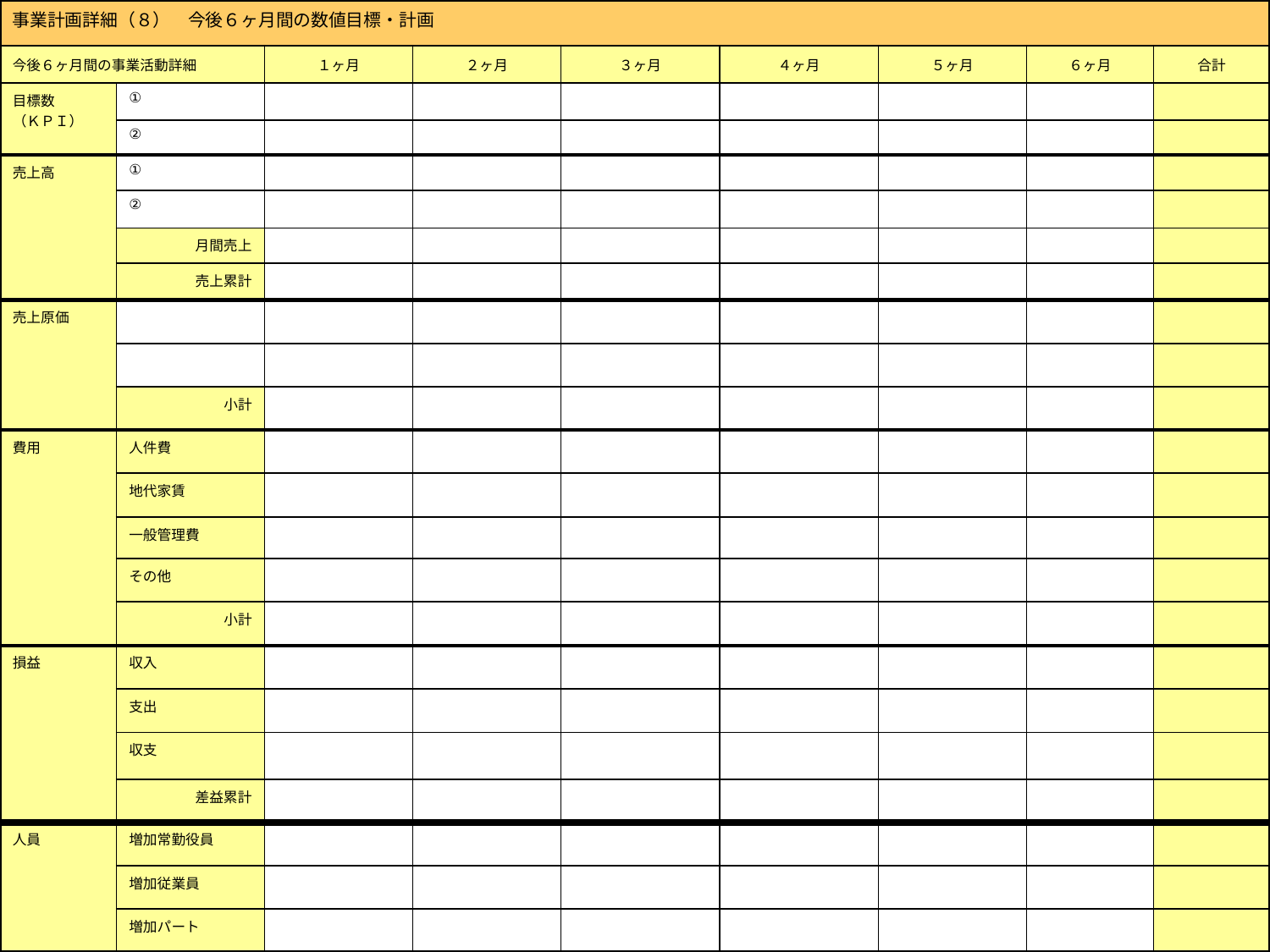

| 事業計画詳細（８）　今後６ヶ月間の数値目標・計画 |  |  |  |  |  |  |  |  |
| --- | --- | --- | --- | --- | --- | --- | --- | --- |
| 今後６ヶ月間の事業活動詳細 |  | １ヶ月 | ２ヶ月 | ３ヶ月 | ４ヶ月 | ５ヶ月 | ６ヶ月 | 合計 |
| 目標数 （ＫＰＩ） | ① |  |  |  |  |  |  |  |
|  | ② |  |  |  |  |  |  |  |
| 売上高 | ① |  |  |  |  |  |  |  |
|  | ② |  |  |  |  |  |  |  |
|  | 月間売上 |  |  |  |  |  |  |  |
|  | 売上累計 |  |  |  |  |  |  |  |
| 売上原価 |  |  |  |  |  |  |  |  |
|  |  |  |  |  |  |  |  |  |
|  | 小計 |  |  |  |  |  |  |  |
| 費用 | 人件費 |  |  |  |  |  |  |  |
|  | 地代家賃 |  |  |  |  |  |  |  |
|  | 一般管理費 |  |  |  |  |  |  |  |
|  | その他 |  |  |  |  |  |  |  |
|  | 小計 |  |  |  |  |  |  |  |
| 損益 | 収入 |  |  |  |  |  |  |  |
|  | 支出 |  |  |  |  |  |  |  |
|  | 収支 |  |  |  |  |  |  |  |
|  | 差益累計 |  |  |  |  |  |  |  |
| 人員 | 増加常勤役員 |  |  |  |  |  |  |  |
|  | 増加従業員 |  |  |  |  |  |  |  |
|  | 増加パート |  |  |  |  |  |  |  |
14
(C)NVD株式会社